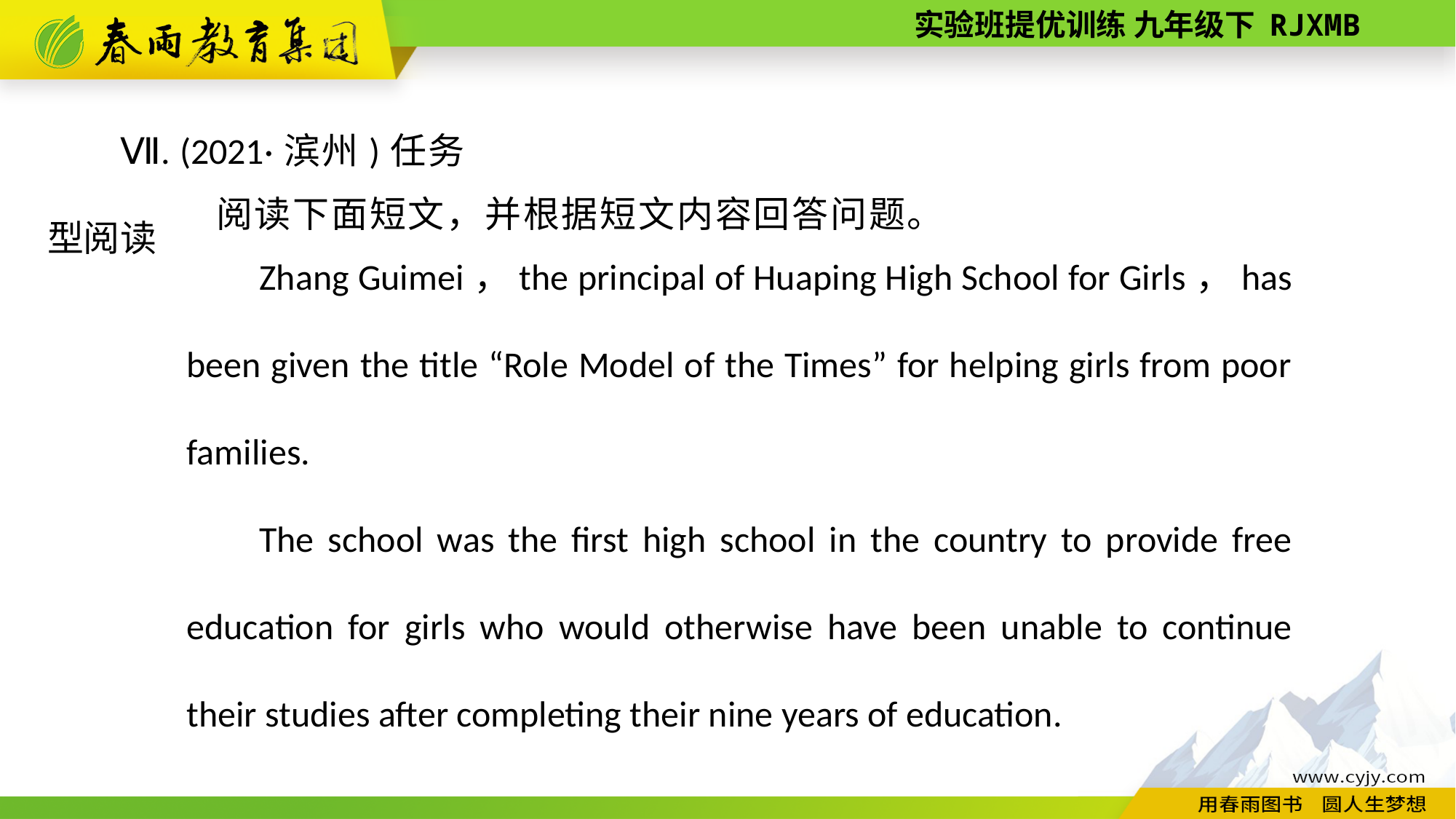

Ⅶ. (2021·滨州)任务型阅读
阅读下面短文，并根据短文内容回答问题。
Zhang Guimei，the principal of Huaping High School for Girls，has been given the title “Role Model of the Times” for helping girls from poor families.
The school was the first high school in the country to provide free education for girls who would otherwise have been unable to continue their studies after completing their nine years of education.